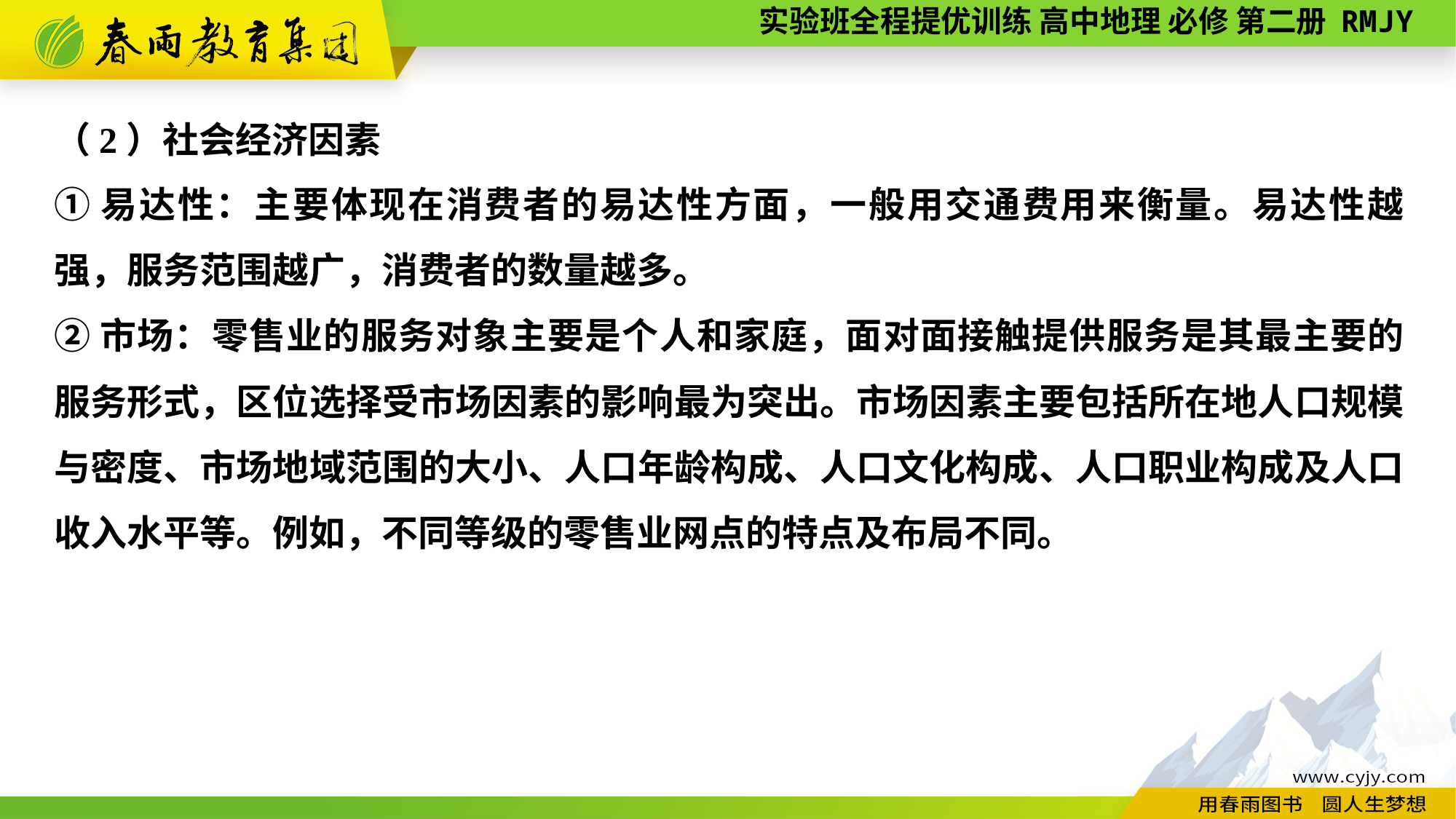

（2）社会经济因素
①易达性：主要体现在消费者的易达性方面，一般用交通费用来衡量。易达性越强，服务范围越广，消费者的数量越多。
②市场：零售业的服务对象主要是个人和家庭，面对面接触提供服务是其最主要的服务形式，区位选择受市场因素的影响最为突出。市场因素主要包括所在地人口规模与密度、市场地域范围的大小、人口年龄构成、人口文化构成、人口职业构成及人口收入水平等。例如，不同等级的零售业网点的特点及布局不同。